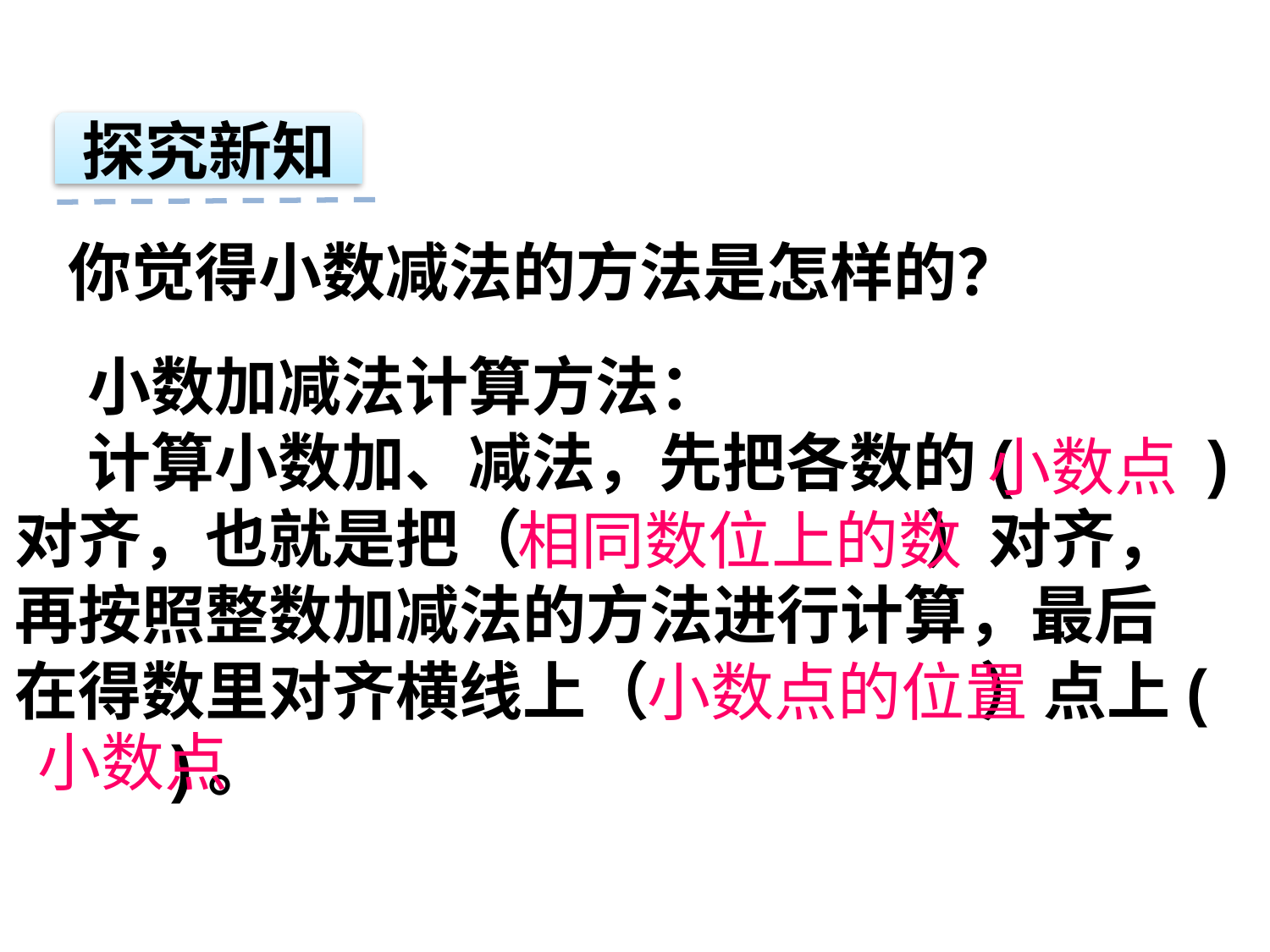

探究新知
你觉得小数减法的方法是怎样的？
    小数加减法计算方法：
    计算小数加、减法，先把各数的(　       )
对齐，也就是把（                            ）对齐，
再按照整数加减法的方法进行计算，最后
在得数里对齐横线上（                       ）点上(　　　 )。
小数点
相同数位上的数
小数点的位置
小数点